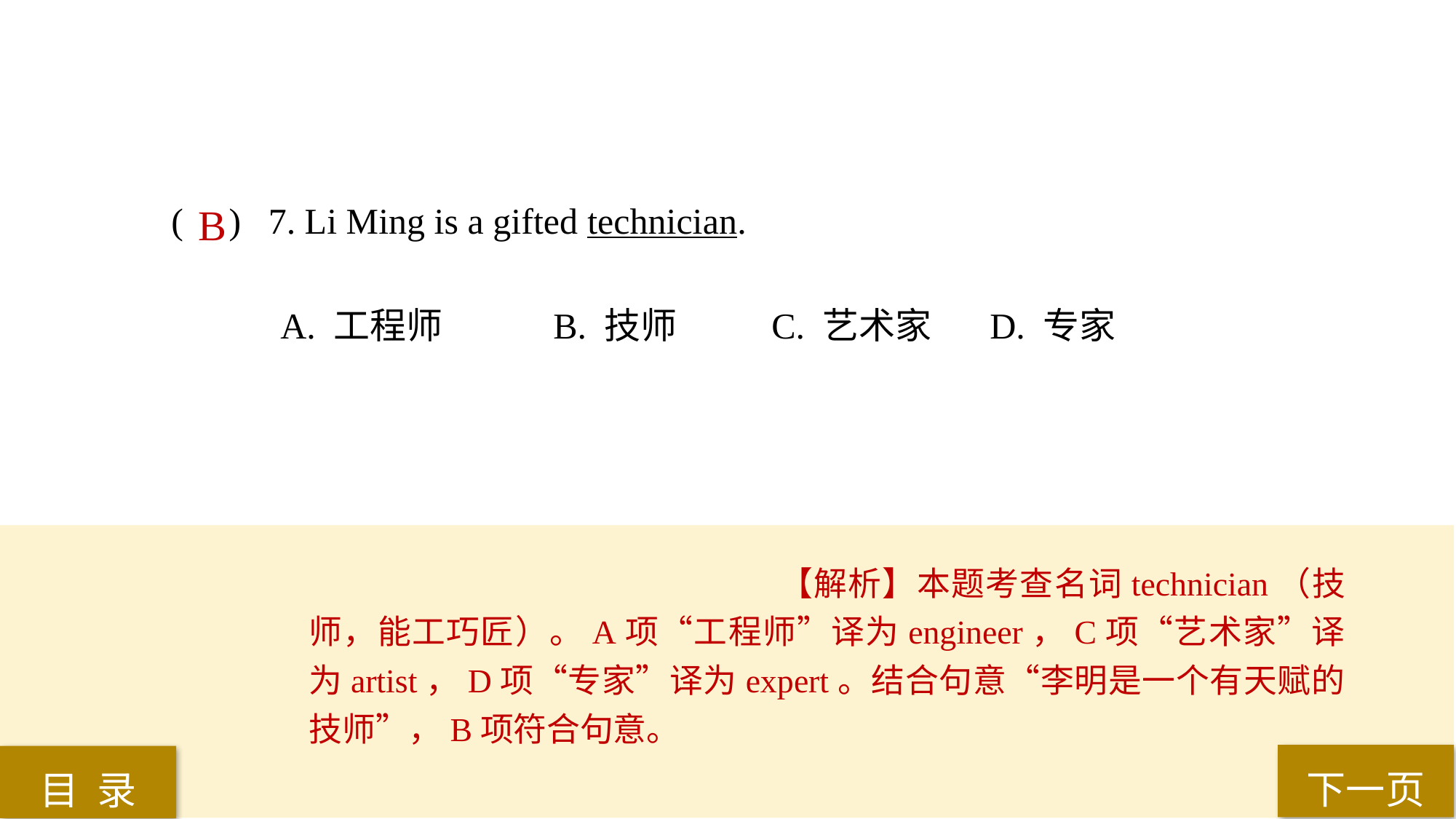

(     )   7. Li Ming is a gifted technician.

A. 工程师 	B. 技师 	C. 艺术家 	D. 专家
B
【解析】本题考查名词technician（技师，能工巧匠）。A项“工程师”译为engineer，C项“艺术家”译为artist，D项“专家”译为expert。结合句意“李明是一个有天赋的技师”，B项符合句意。